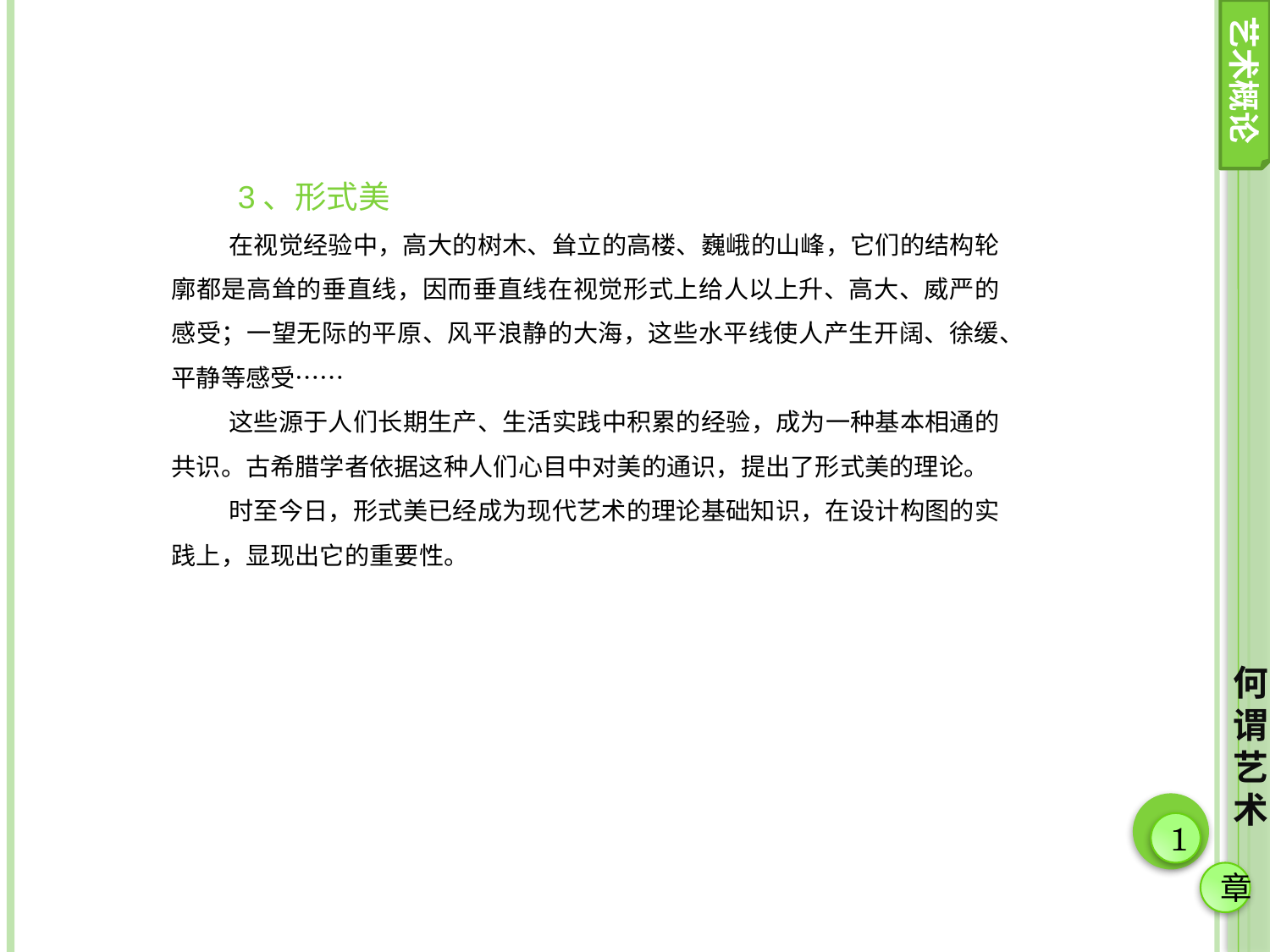

艺术概论
 3、形式美
在视觉经验中，高大的树木、耸立的高楼、巍峨的山峰，它们的结构轮廓都是高耸的垂直线，因而垂直线在视觉形式上给人以上升、高大、威严的感受；一望无际的平原、风平浪静的大海，这些水平线使人产生开阔、徐缓、平静等感受……
这些源于人们长期生产、生活实践中积累的经验，成为一种基本相通的共识。古希腊学者依据这种人们心目中对美的通识，提出了形式美的理论。
时至今日，形式美已经成为现代艺术的理论基础知识，在设计构图的实践上，显现出它的重要性。
何谓艺术
1
章